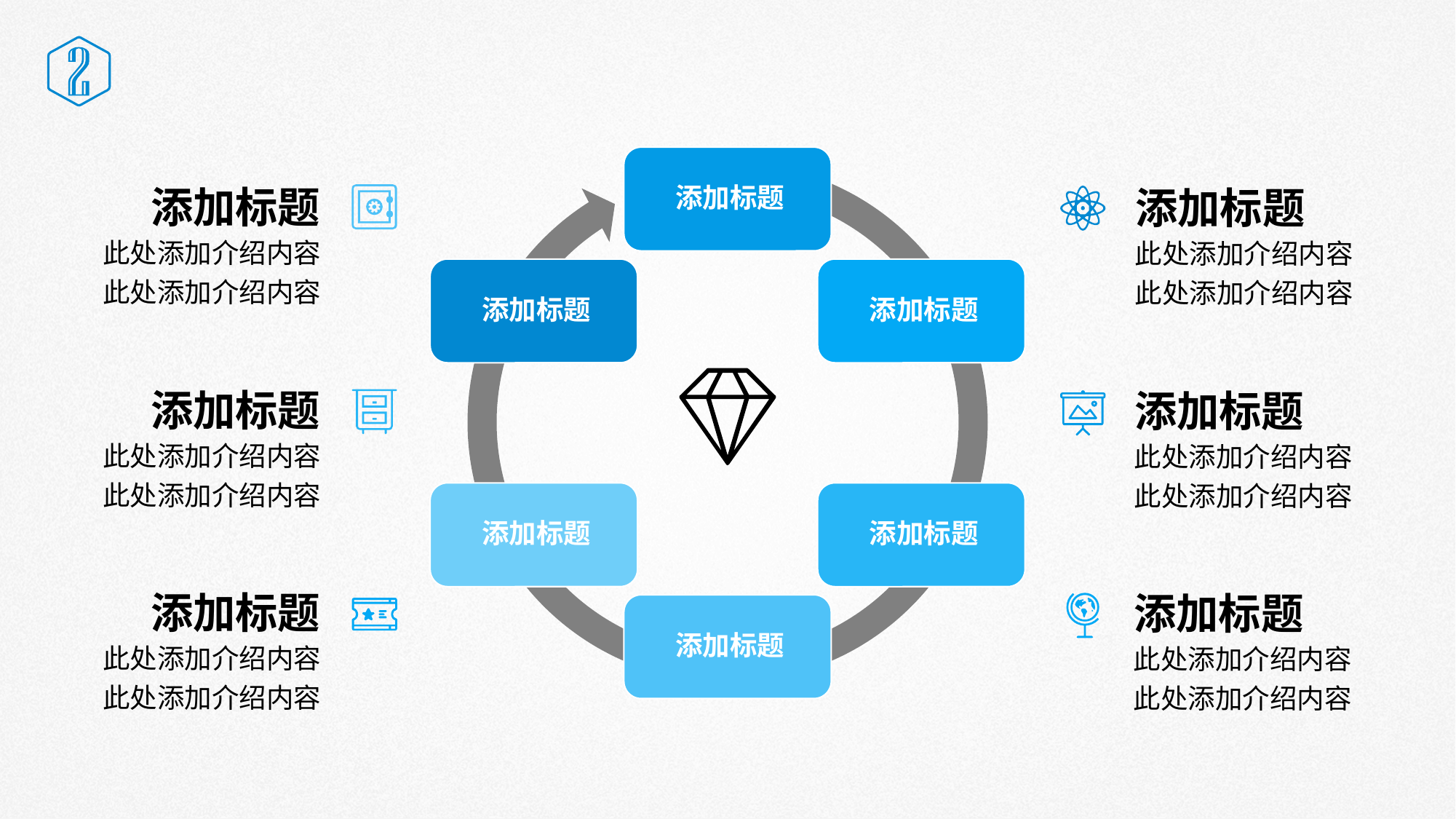

# 单击此处添加标题

添加标题
添加标题
添加标题
添加标题
添加标题
添加标题
添加标题

此处添加介绍内容此处添加介绍内容
添加标题

此处添加介绍内容此处添加介绍内容

添加标题

此处添加介绍内容此处添加介绍内容
添加标题

此处添加介绍内容此处添加介绍内容
添加标题

此处添加介绍内容此处添加介绍内容
添加标题

此处添加介绍内容此处添加介绍内容